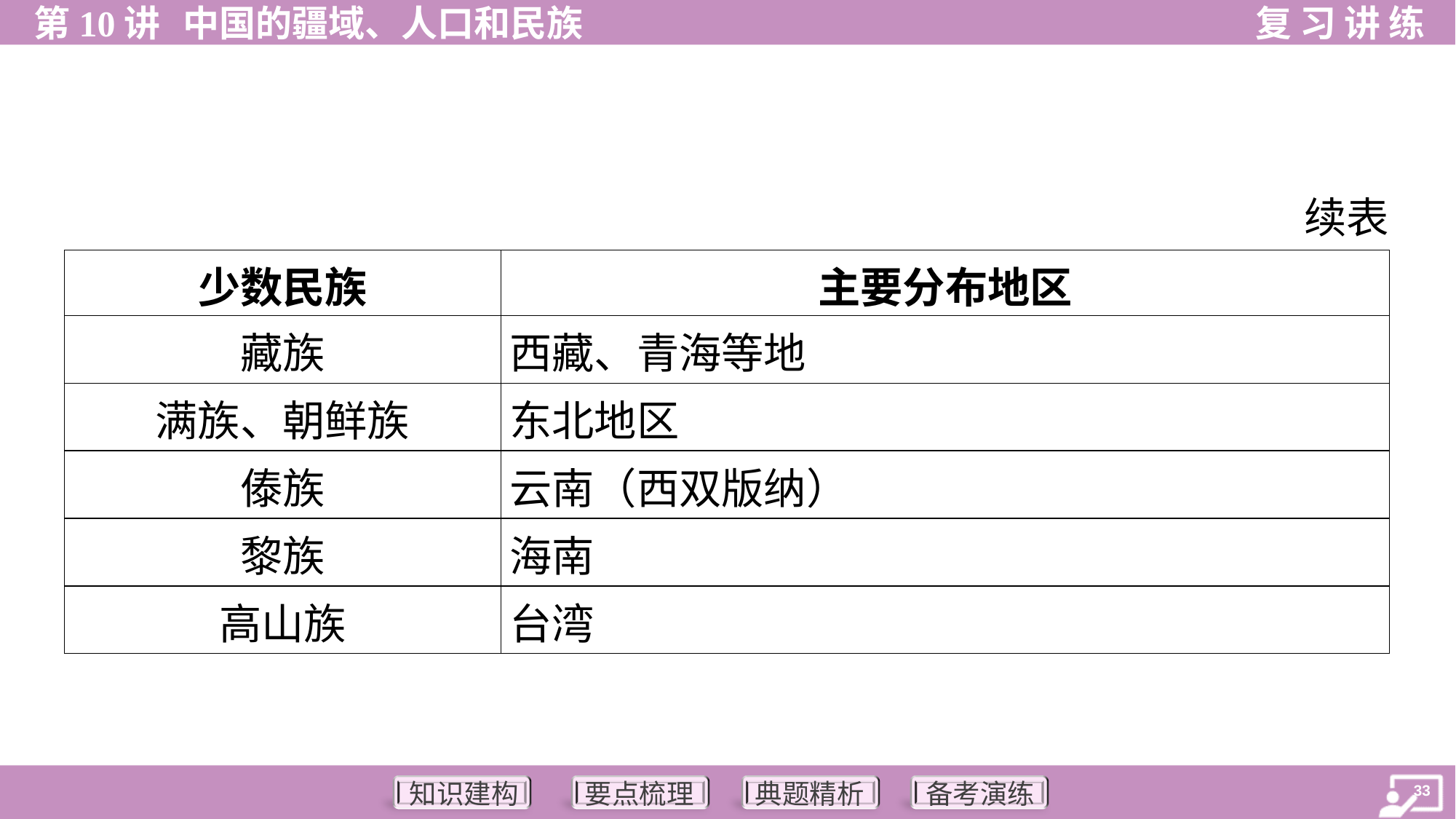

续表
| 少数民族 | 主要分布地区 |
| --- | --- |
| 藏族 | 西藏、青海等地 |
| 满族、朝鲜族 | 东北地区 |
| 傣族 | 云南（西双版纳） |
| 黎族 | 海南 |
| 高山族 | 台湾 |